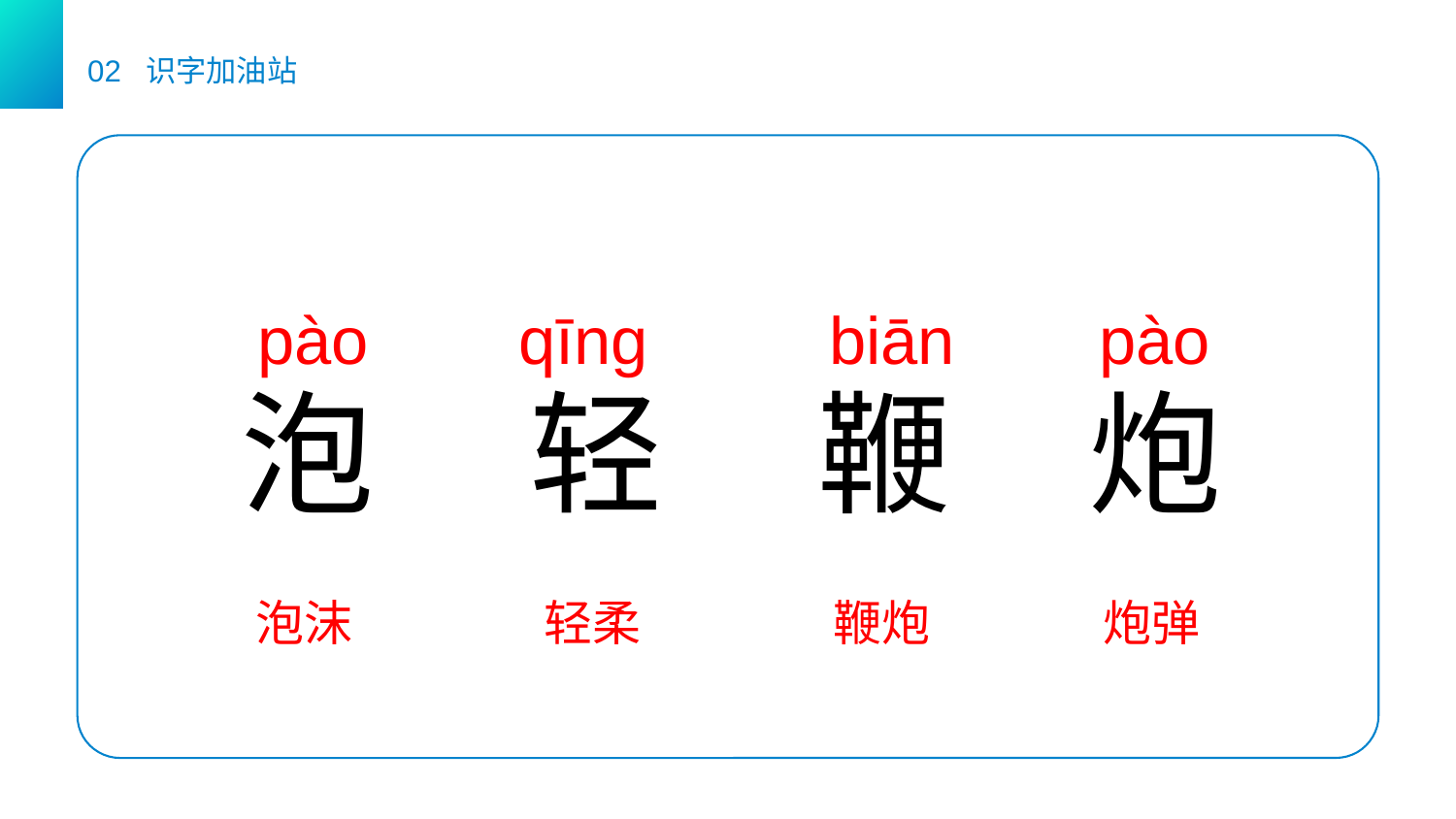

02  识字加油站

pào
泡
泡沫
qīnɡ
轻
轻柔
biān
鞭
鞭炮
pào
炮
炮弹